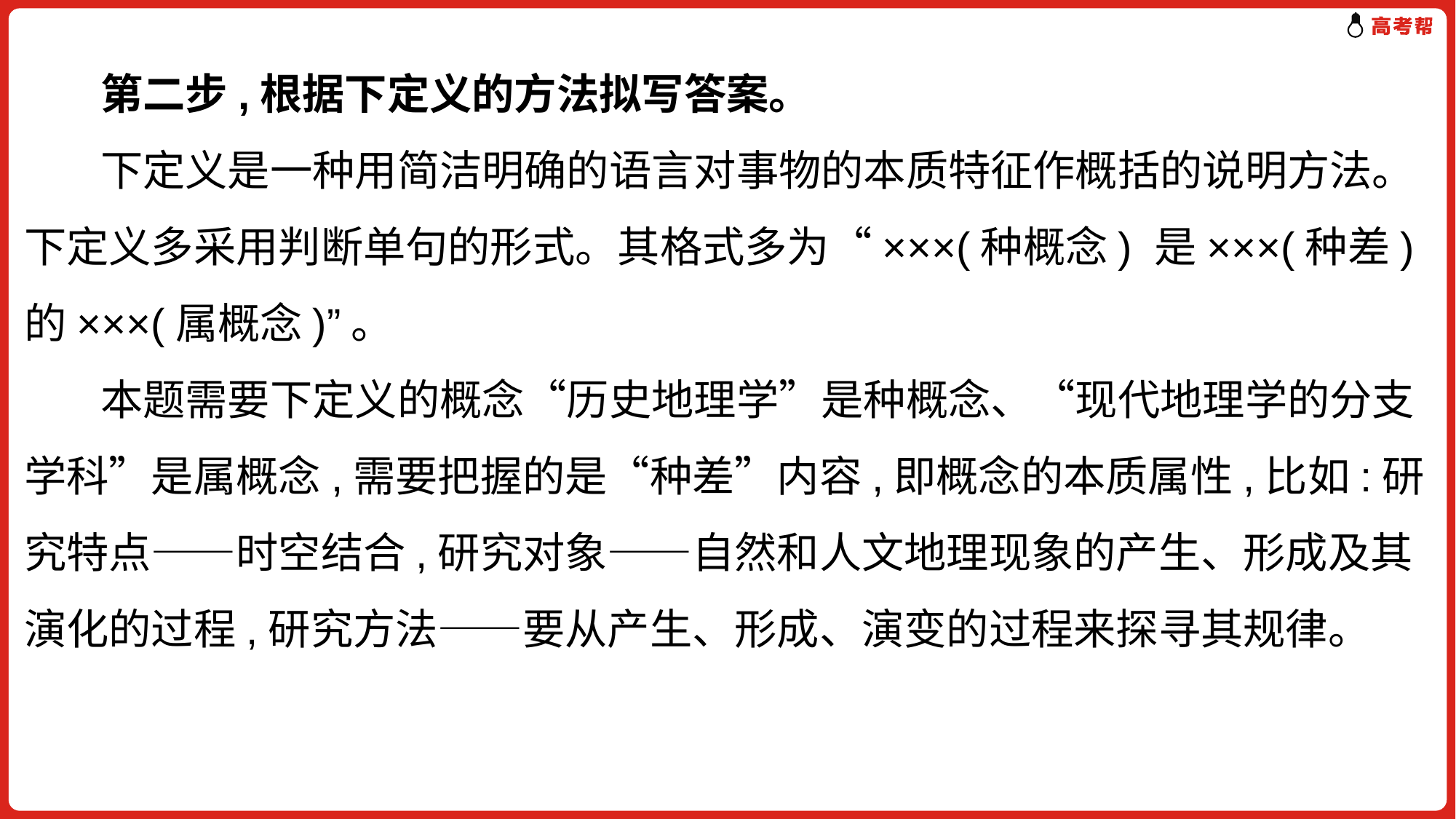

第二步,根据下定义的方法拟写答案。
       下定义是一种用简洁明确的语言对事物的本质特征作概括的说明方法。下定义多采用判断单句的形式。其格式多为“×××(种概念) 是×××(种差)的×××(属概念)”。
       本题需要下定义的概念“历史地理学”是种概念、“现代地理学的分支学科”是属概念,需要把握的是“种差”内容,即概念的本质属性,比如:研究特点——时空结合,研究对象——自然和人文地理现象的产生、形成及其演化的过程,研究方法——要从产生、形成、演变的过程来探寻其规律。